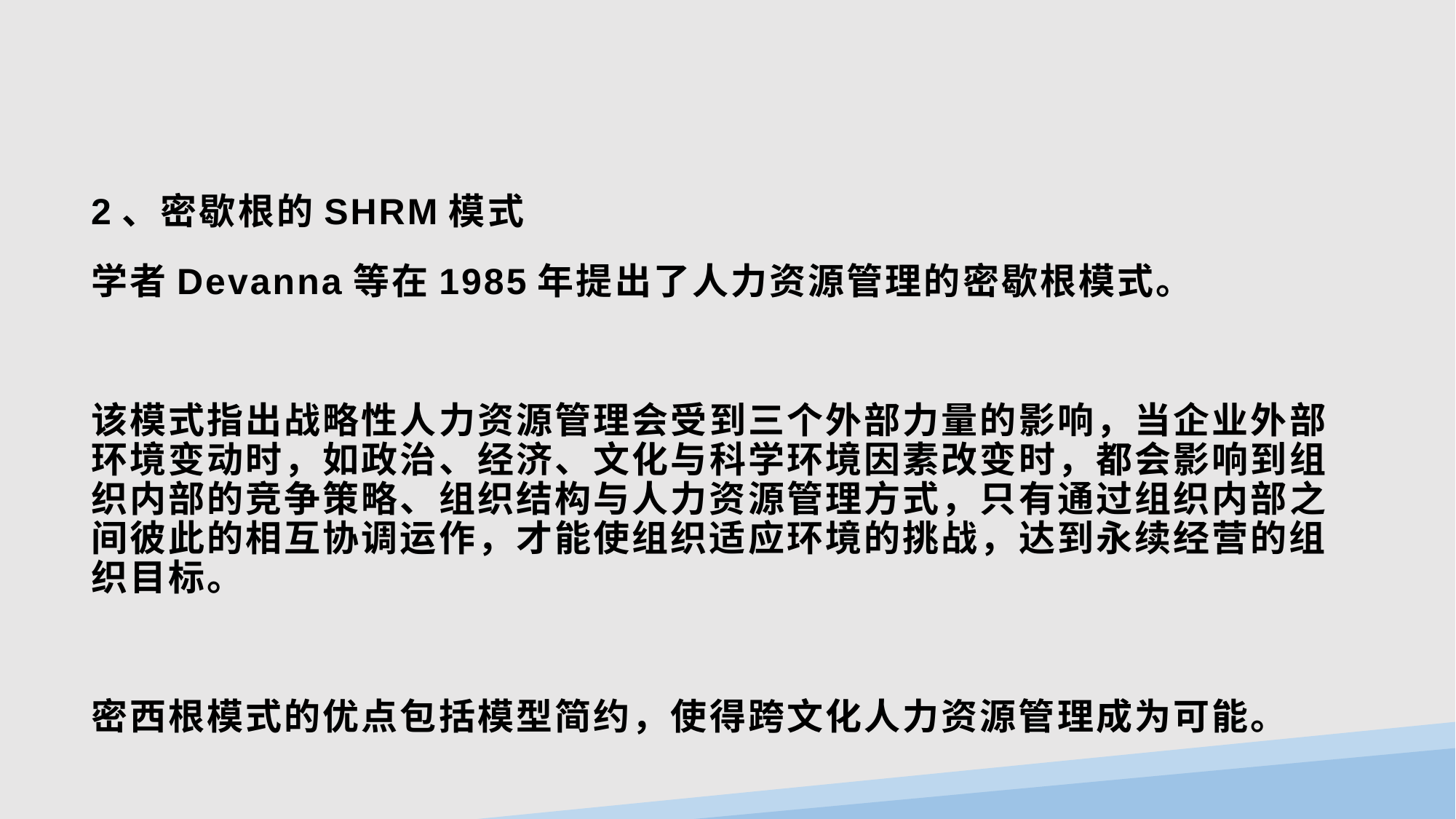

#

2、密歇根的SHRM模式
学者Devanna等在1985年提出了人力资源管理的密歇根模式。

该模式指出战略性人力资源管理会受到三个外部力量的影响，当企业外部环境变动时，如政治、经济、文化与科学环境因素改变时，都会影响到组织内部的竞争策略、组织结构与人力资源管理方式，只有通过组织内部之间彼此的相互协调运作，才能使组织适应环境的挑战，达到永续经营的组织目标。

密西根模式的优点包括模型简约，使得跨文化人力资源管理成为可能。